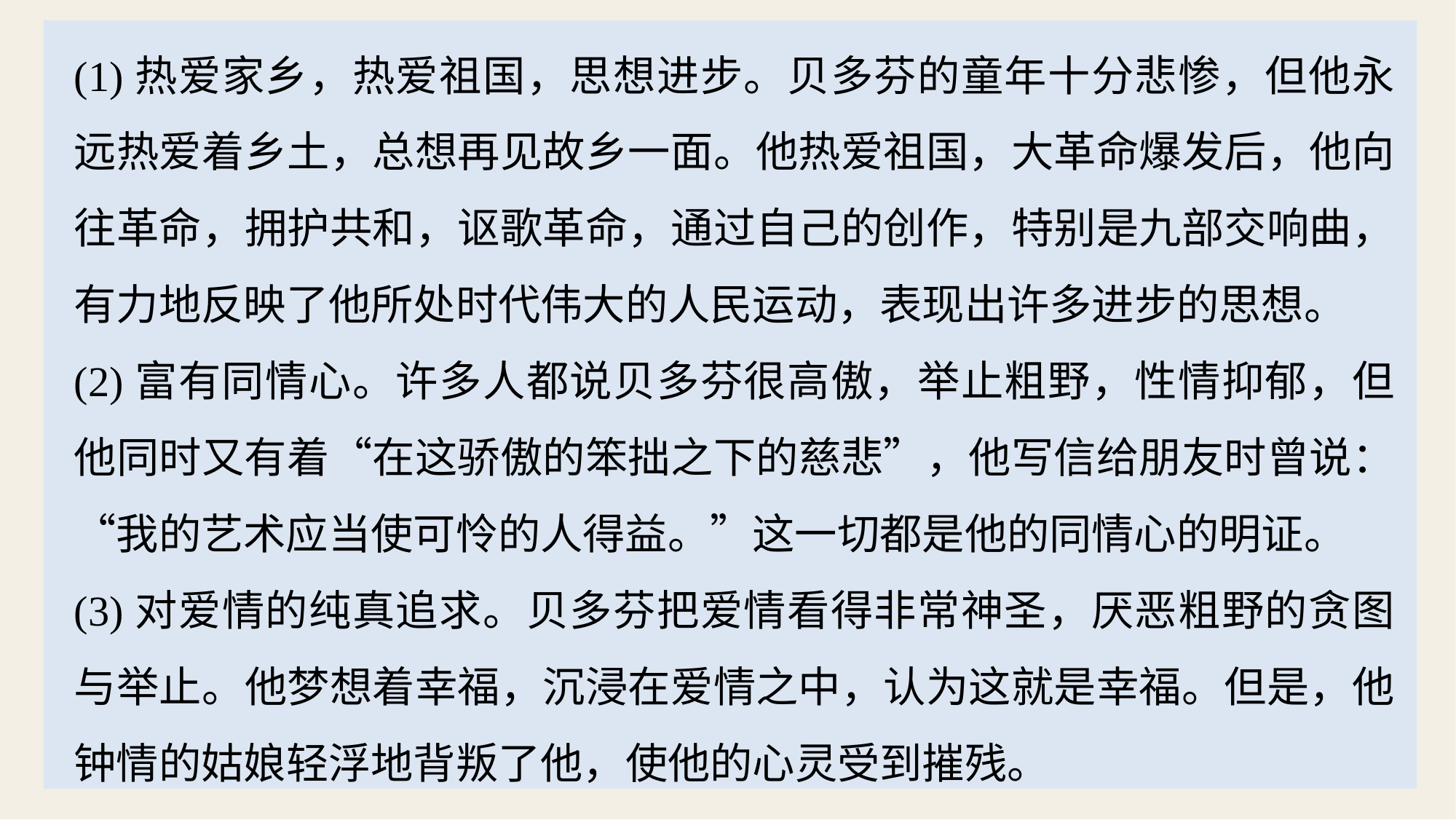

(1)热爱家乡，热爱祖国，思想进步。贝多芬的童年十分悲惨，但他永远热爱着乡土，总想再见故乡一面。他热爱祖国，大革命爆发后，他向往革命，拥护共和，讴歌革命，通过自己的创作，特别是九部交响曲，有力地反映了他所处时代伟大的人民运动，表现出许多进步的思想。
(2)富有同情心。许多人都说贝多芬很高傲，举止粗野，性情抑郁，但他同时又有着“在这骄傲的笨拙之下的慈悲”，他写信给朋友时曾说：“我的艺术应当使可怜的人得益。”这一切都是他的同情心的明证。
(3)对爱情的纯真追求。贝多芬把爱情看得非常神圣，厌恶粗野的贪图与举止。他梦想着幸福，沉浸在爱情之中，认为这就是幸福。但是，他钟情的姑娘轻浮地背叛了他，使他的心灵受到摧残。